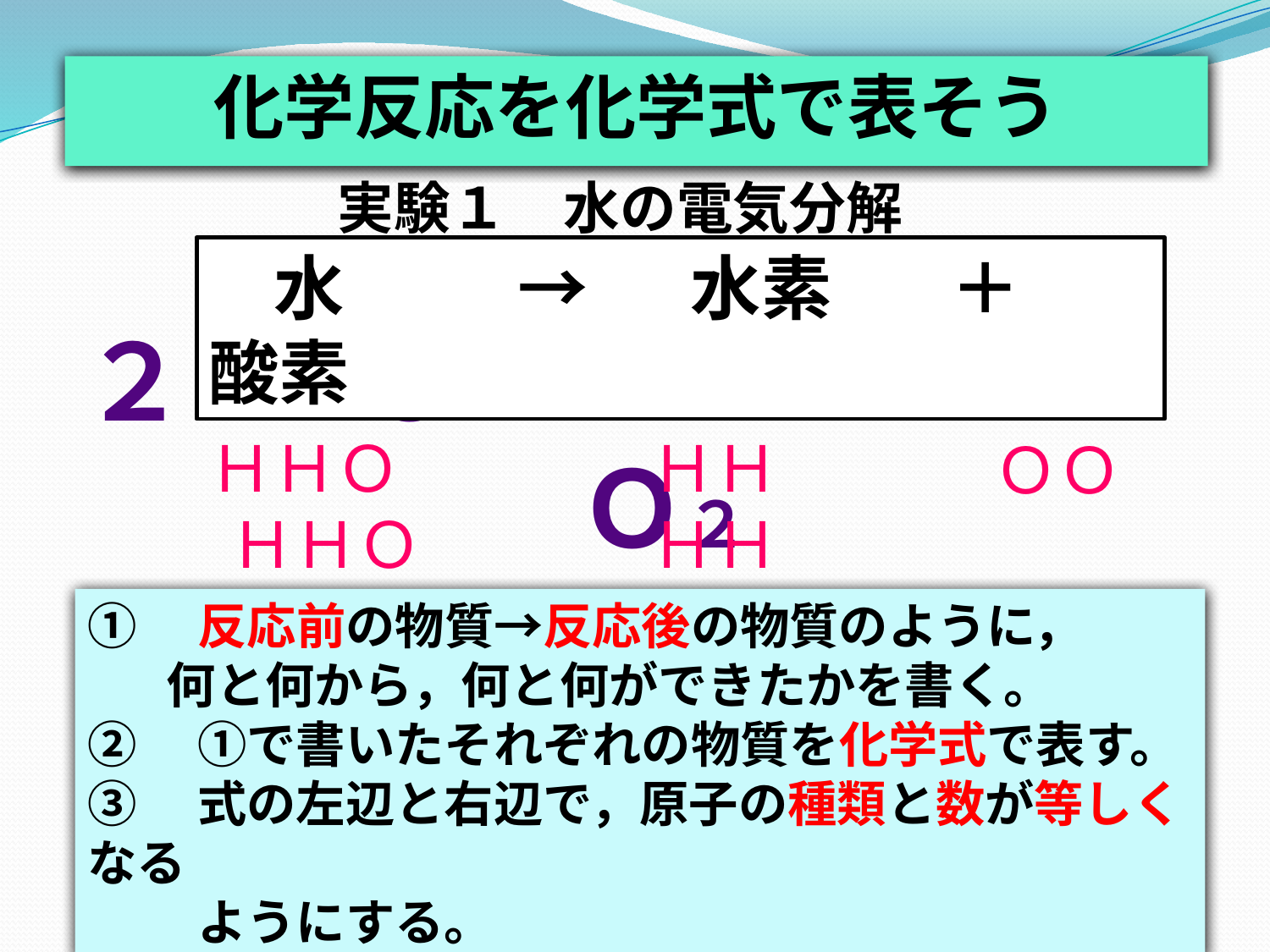

化学反応を化学式で表そう
実験１　水の電気分解
   水　　  →　  水素　   ＋　酸素
２Ｈ２Ｏ　→　２Ｈ２　＋　Ｏ２
ＨＨＯ
  ＨＨＯ
ＨＨ
ＨＨ
ＯＯ
①　反応前の物質→反応後の物質のように，
      何と何から，何と何ができたかを書く。
②　①で書いたそれぞれの物質を化学式で表す。
③　式の左辺と右辺で，原子の種類と数が等しくなる
　　 ようにする。